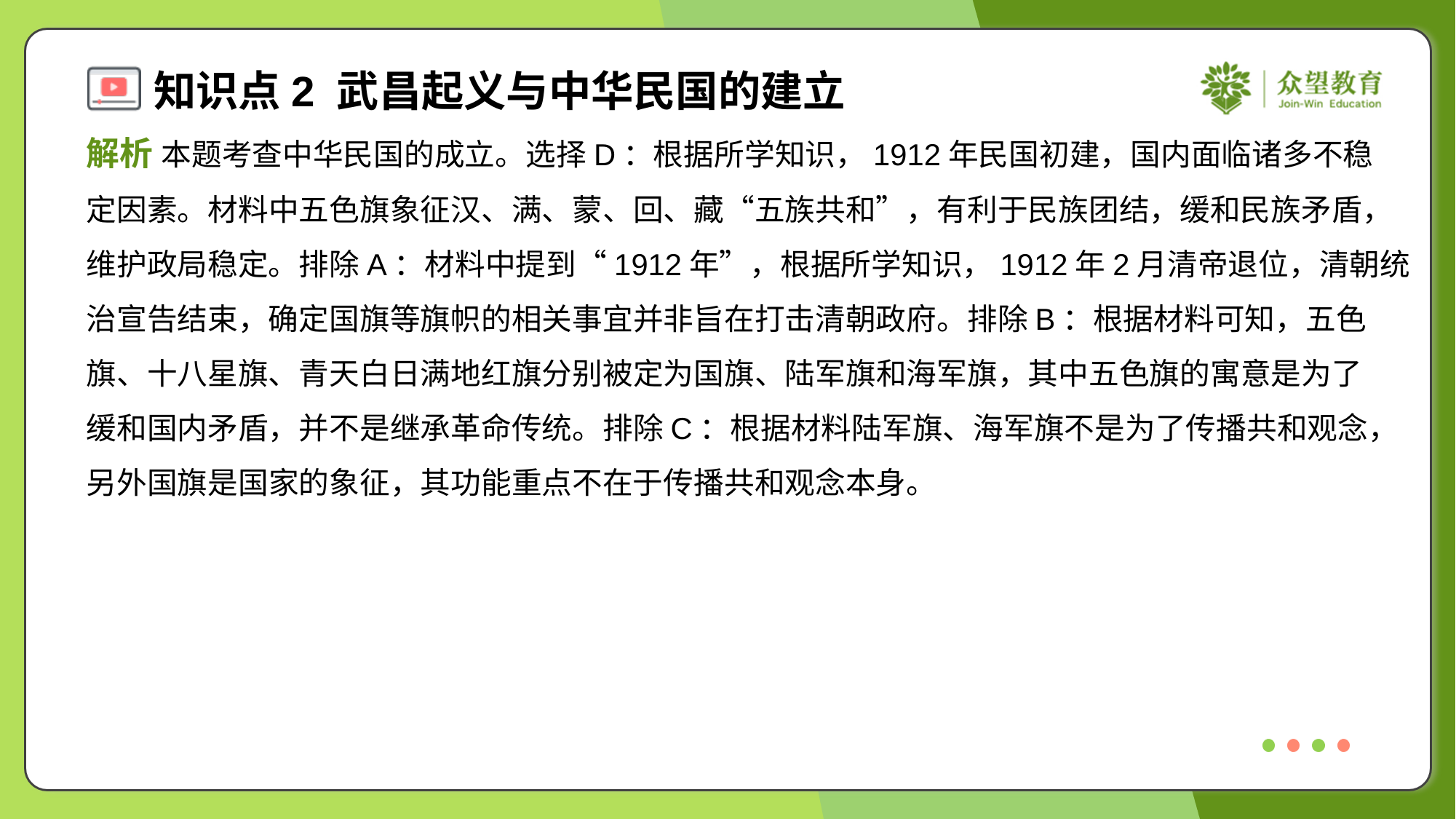

解析 本题考查中华民国的成立。选择D：根据所学知识，1912年民国初建，国内面临诸多不稳
定因素。材料中五色旗象征汉、满、蒙、回、藏“五族共和”，有利于民族团结，缓和民族矛盾，
维护政局稳定。排除A：材料中提到“1912年”，根据所学知识，1912年2月清帝退位，清朝统
治宣告结束，确定国旗等旗帜的相关事宜并非旨在打击清朝政府。排除B：根据材料可知，五色
旗、十八星旗、青天白日满地红旗分别被定为国旗、陆军旗和海军旗，其中五色旗的寓意是为了
缓和国内矛盾，并不是继承革命传统。排除C：根据材料陆军旗、海军旗不是为了传播共和观念，
另外国旗是国家的象征，其功能重点不在于传播共和观念本身。